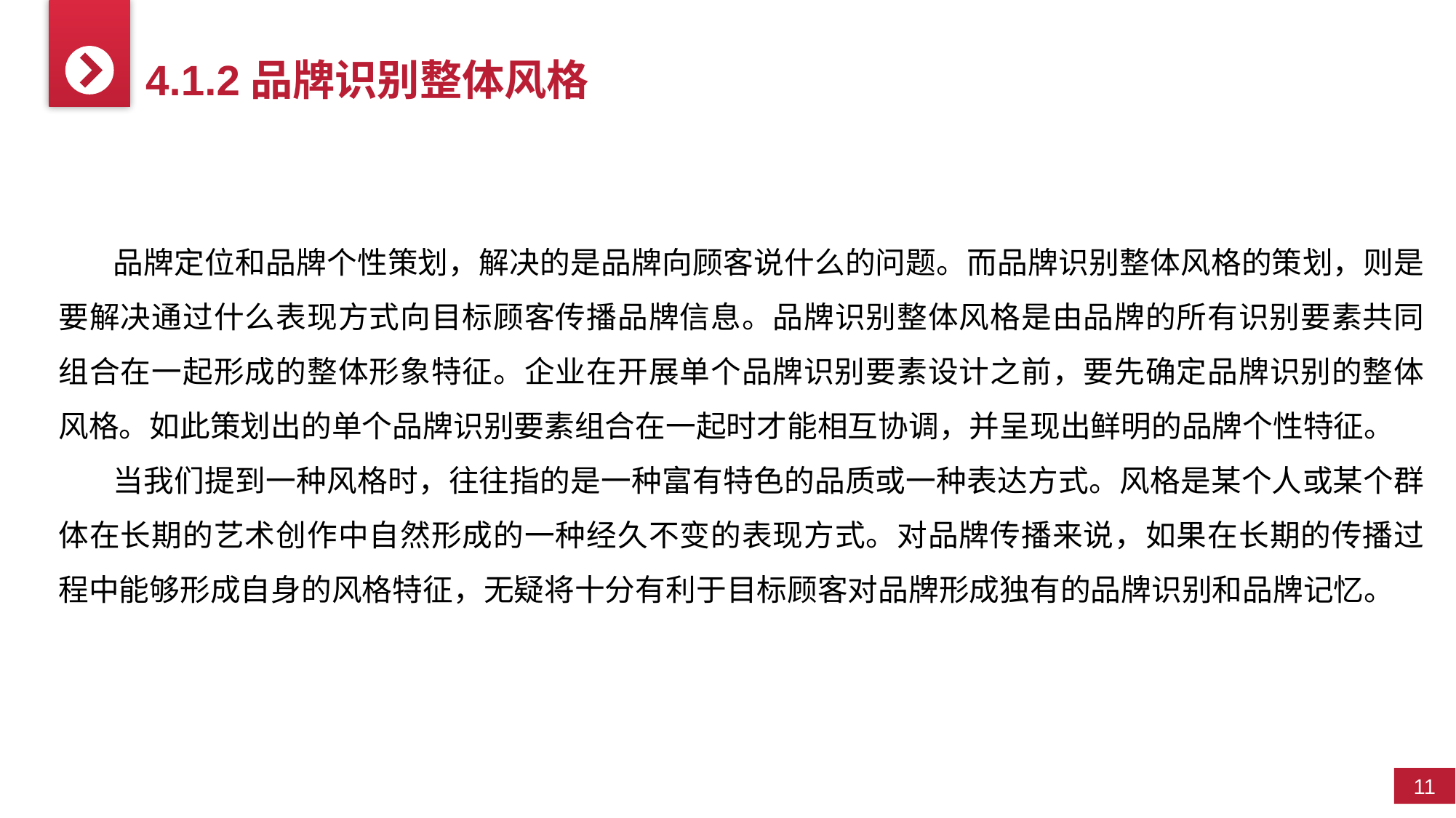

4.1.2品牌识别整体风格
品牌定位和品牌个性策划，解决的是品牌向顾客说什么的问题。而品牌识别整体风格的策划，则是要解决通过什么表现方式向目标顾客传播品牌信息。品牌识别整体风格是由品牌的所有识别要素共同组合在一起形成的整体形象特征。企业在开展单个品牌识别要素设计之前，要先确定品牌识别的整体风格。如此策划出的单个品牌识别要素组合在一起时才能相互协调，并呈现出鲜明的品牌个性特征。
当我们提到一种风格时，往往指的是一种富有特色的品质或一种表达方式。风格是某个人或某个群体在长期的艺术创作中自然形成的一种经久不变的表现方式。对品牌传播来说，如果在长期的传播过程中能够形成自身的风格特征，无疑将十分有利于目标顾客对品牌形成独有的品牌识别和品牌记忆。